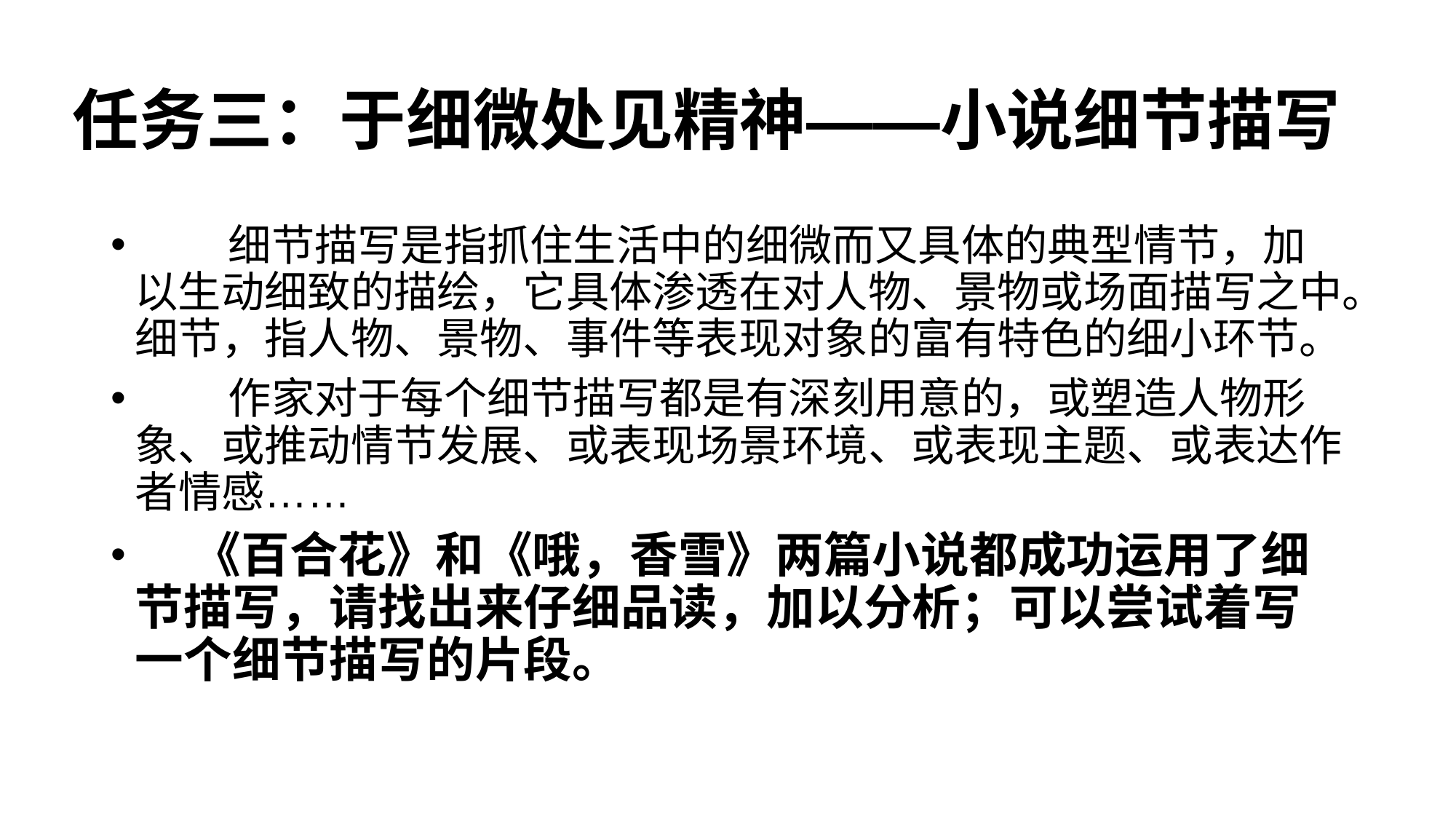

# 任务三：于细微处见精神——小说细节描写
       细节描写是指抓住生活中的细微而又具体的典型情节，加以生动细致的描绘，它具体渗透在对人物、景物或场面描写之中。细节，指人物、景物、事件等表现对象的富有特色的细小环节。
       作家对于每个细节描写都是有深刻用意的，或塑造人物形象、或推动情节发展、或表现场景环境、或表现主题、或表达作者情感……
    《百合花》和《哦，香雪》两篇小说都成功运用了细节描写，请找出来仔细品读，加以分析；可以尝试着写一个细节描写的片段。